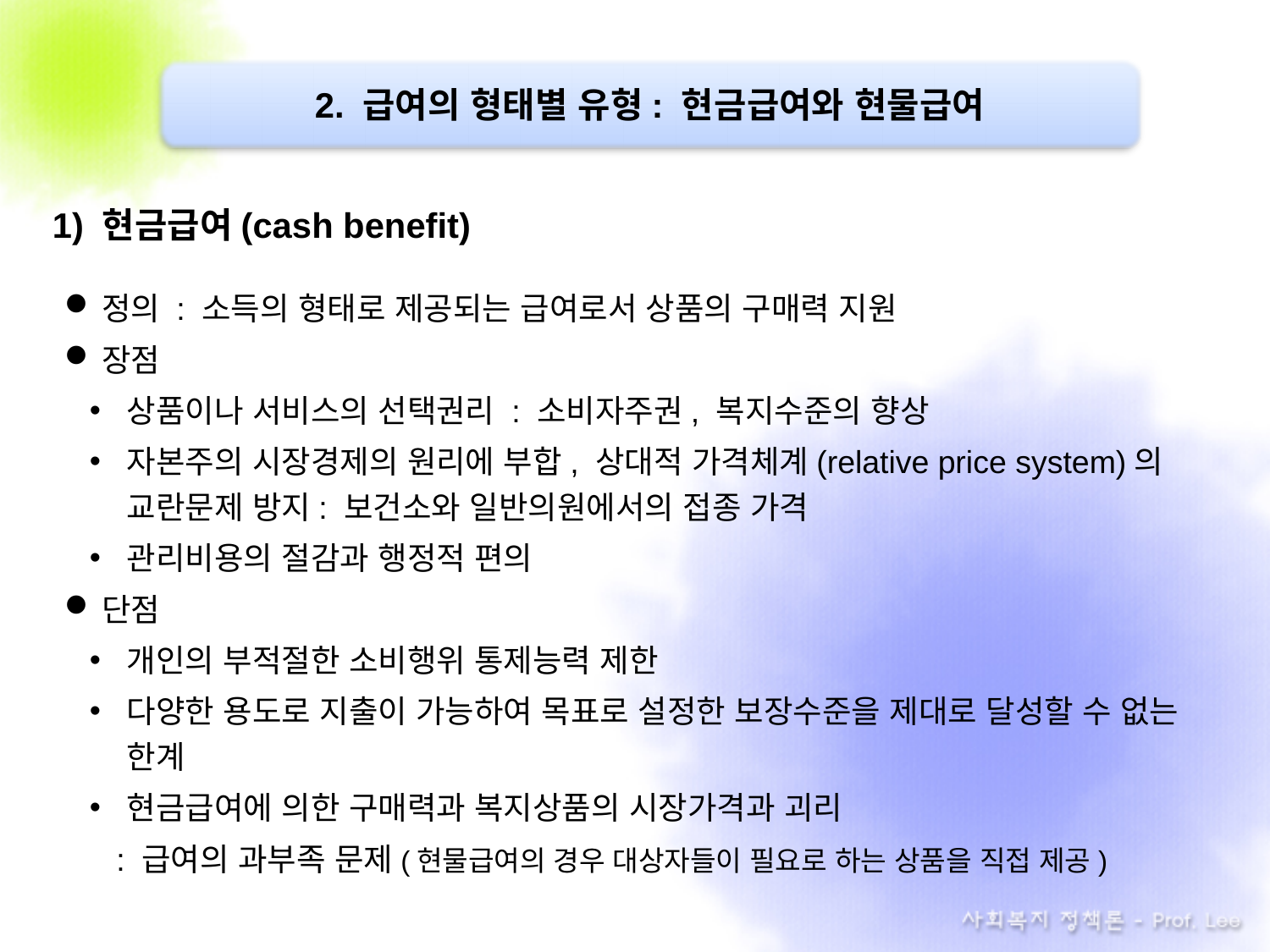

2. 급여의 형태별 유형: 현금급여와 현물급여
1) 현금급여(cash benefit)

정의 : 소득의 형태로 제공되는 급여로서 상품의 구매력 지원
장점
상품이나 서비스의 선택권리 : 소비자주권, 복지수준의 향상
자본주의 시장경제의 원리에 부합, 상대적 가격체계(relative price system)의 교란문제 방지: 보건소와 일반의원에서의 접종 가격
관리비용의 절감과 행정적 편의
단점
개인의 부적절한 소비행위 통제능력 제한
다양한 용도로 지출이 가능하여 목표로 설정한 보장수준을 제대로 달성할 수 없는 한계
현금급여에 의한 구매력과 복지상품의 시장가격과 괴리
   : 급여의 과부족 문제(현물급여의 경우 대상자들이 필요로 하는 상품을 직접 제공)